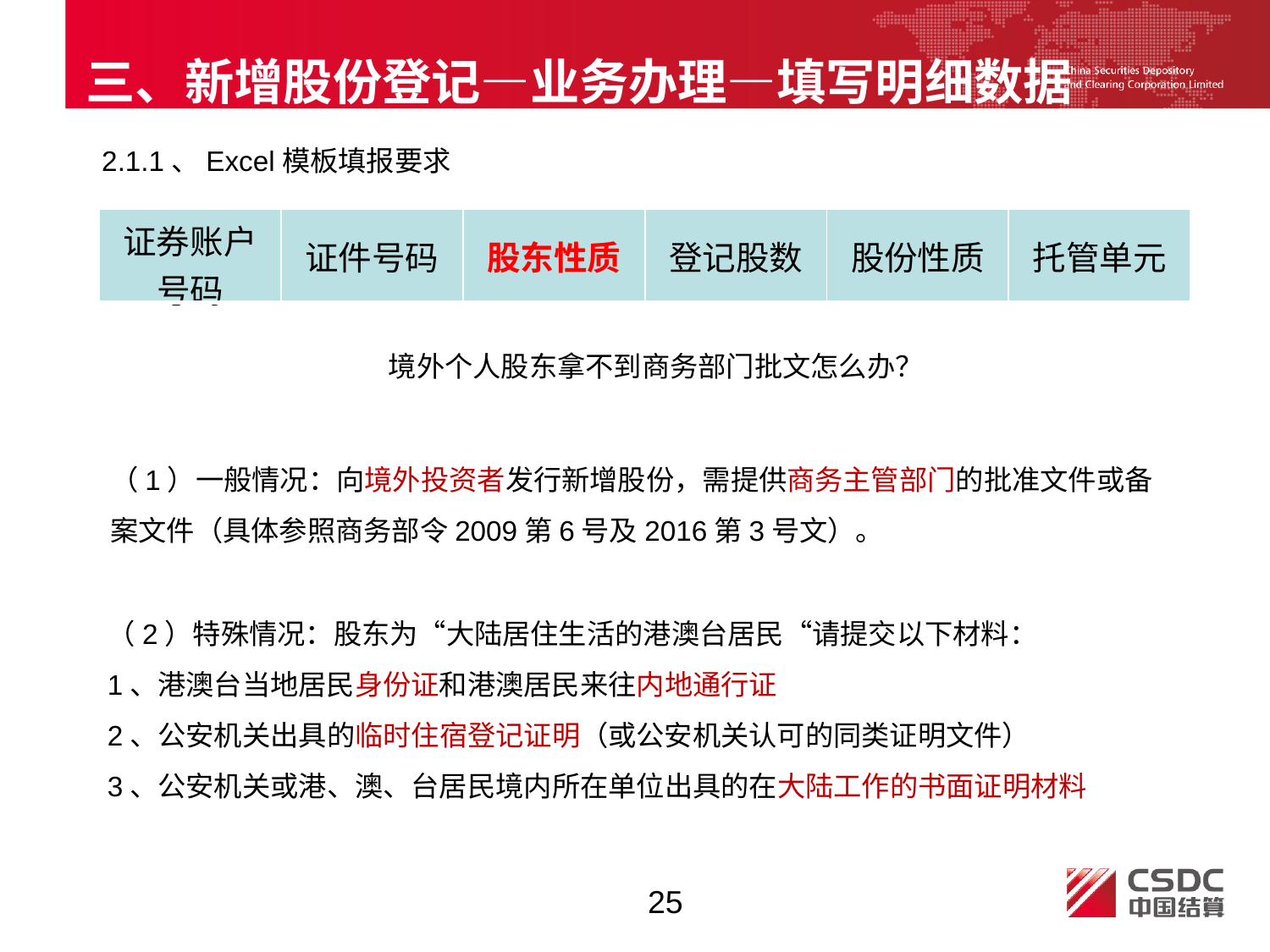

三、新增股份登记—业务办理—填写明细数据
2.1.1、Excel模板填报要求
| 证券账户号码 | 证件号码 | 股东性质 | 登记股数 | 股份性质 | 托管单元 |
| --- | --- | --- | --- | --- | --- |
境外个人股东拿不到商务部门批文怎么办？
（1）一般情况：向境外投资者发行新增股份，需提供商务主管部门的批准文件或备案文件（具体参照商务部令2009第6号及2016第3号文）。
（2）特殊情况：股东为“大陆居住生活的港澳台居民“请提交以下材料：
1、港澳台当地居民身份证和港澳居民来往内地通行证
2、公安机关出具的临时住宿登记证明（或公安机关认可的同类证明文件）
3、公安机关或港、澳、台居民境内所在单位出具的在大陆工作的书面证明材料
25